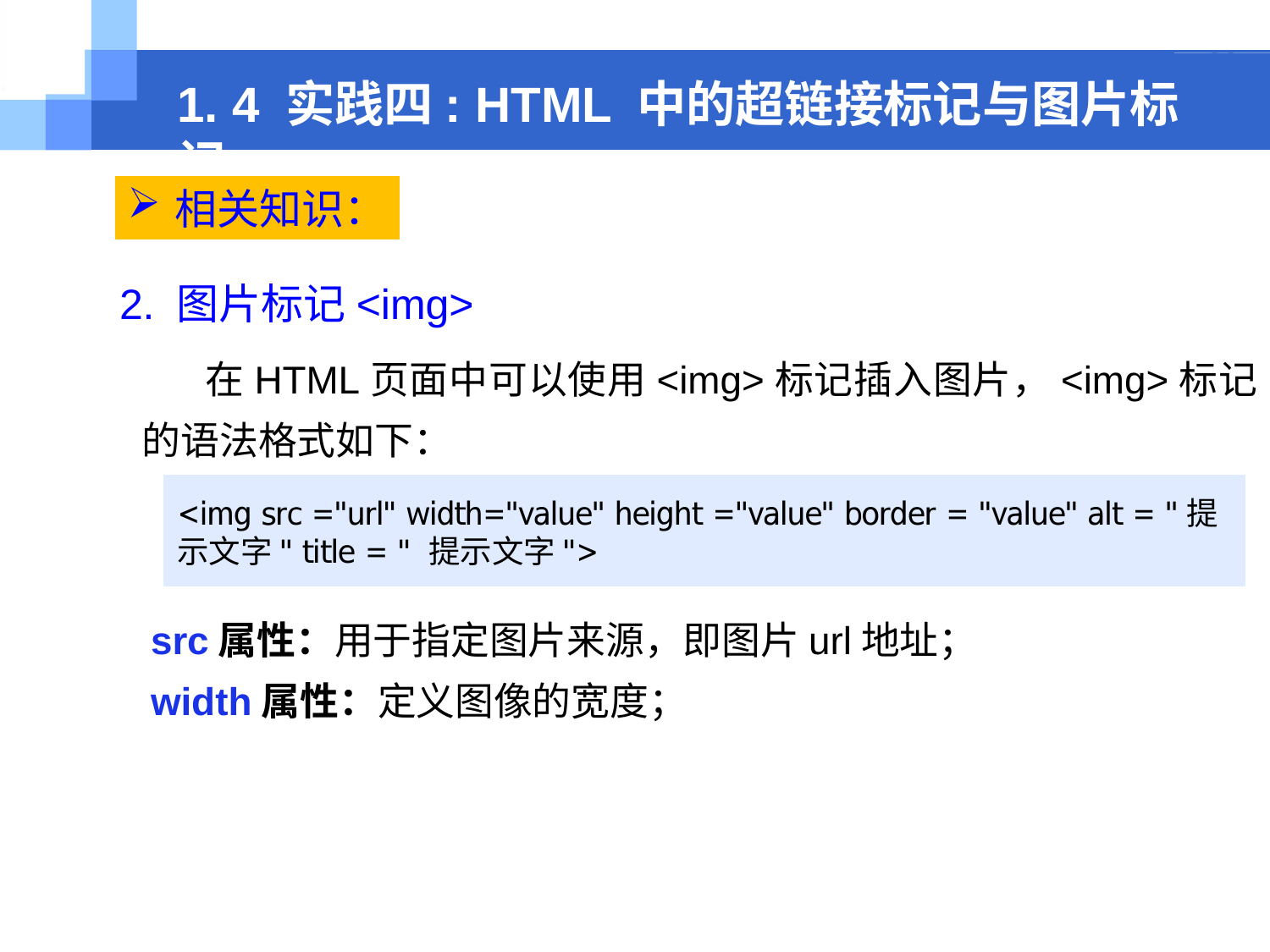

1. 4 实践四: HTML 中的超链接标记与图片标记
相关知识：
2. 图片标记<img>
在HTML页面中可以使用<img>标记插入图片，<img>标记的语法格式如下：
<img src ="url" width="value" height ="value" border = "value" alt = "提示文字" title = " 提示文字">
src属性：用于指定图片来源，即图片url地址；
width属性：定义图像的宽度；